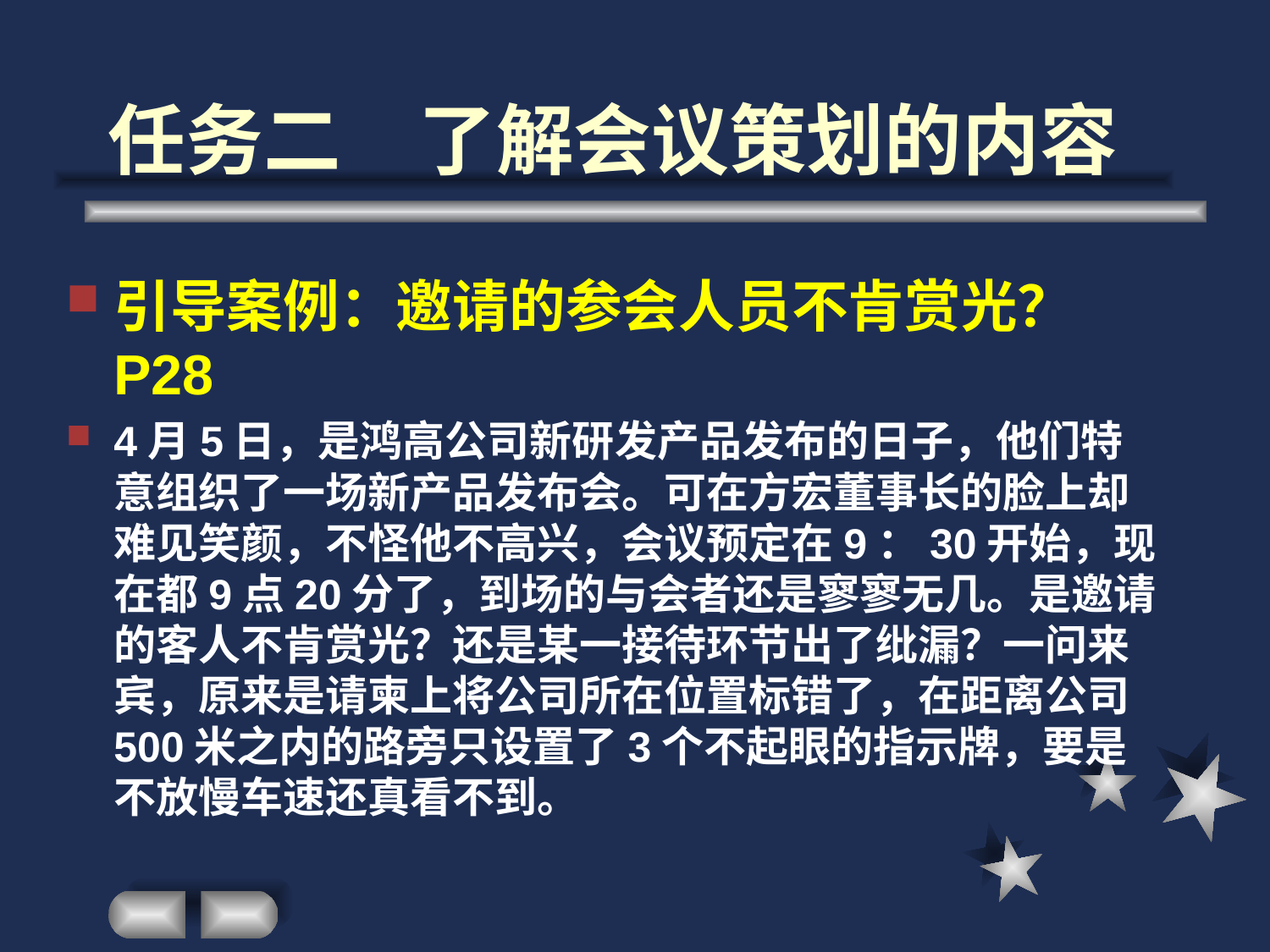

# 任务二　了解会议策划的内容
引导案例：邀请的参会人员不肯赏光？P28
4月5日，是鸿高公司新研发产品发布的日子，他们特意组织了一场新产品发布会。可在方宏董事长的脸上却难见笑颜，不怪他不高兴，会议预定在9：30开始，现在都9点20分了，到场的与会者还是寥寥无几。是邀请的客人不肯赏光？还是某一接待环节出了纰漏？一问来宾，原来是请柬上将公司所在位置标错了，在距离公司500米之内的路旁只设置了3个不起眼的指示牌，要是不放慢车速还真看不到。